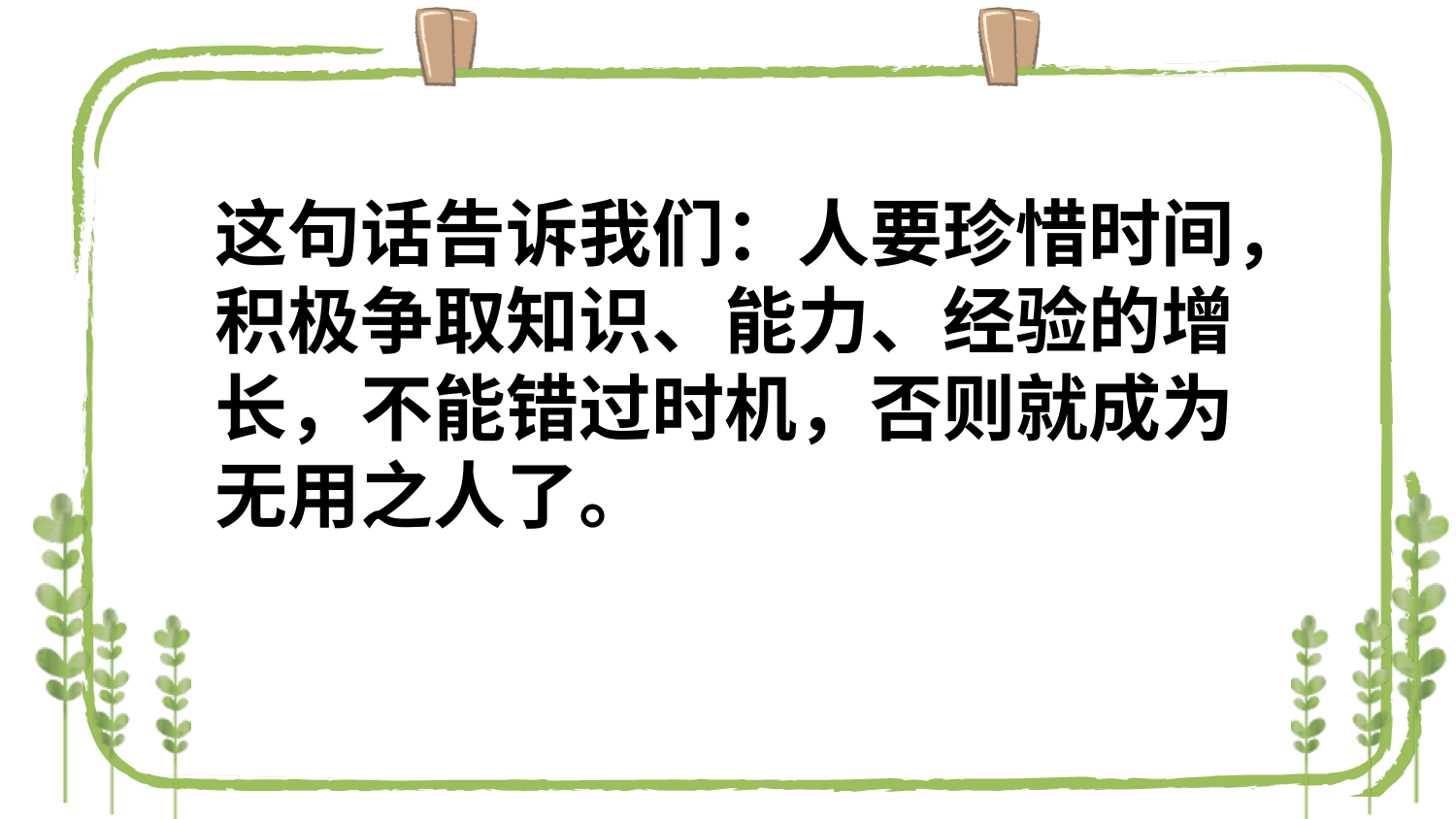

这句话告诉我们：人要珍惜时间，积极争取知识、能力、经验的增长，不能错过时机，否则就成为无用之人了。